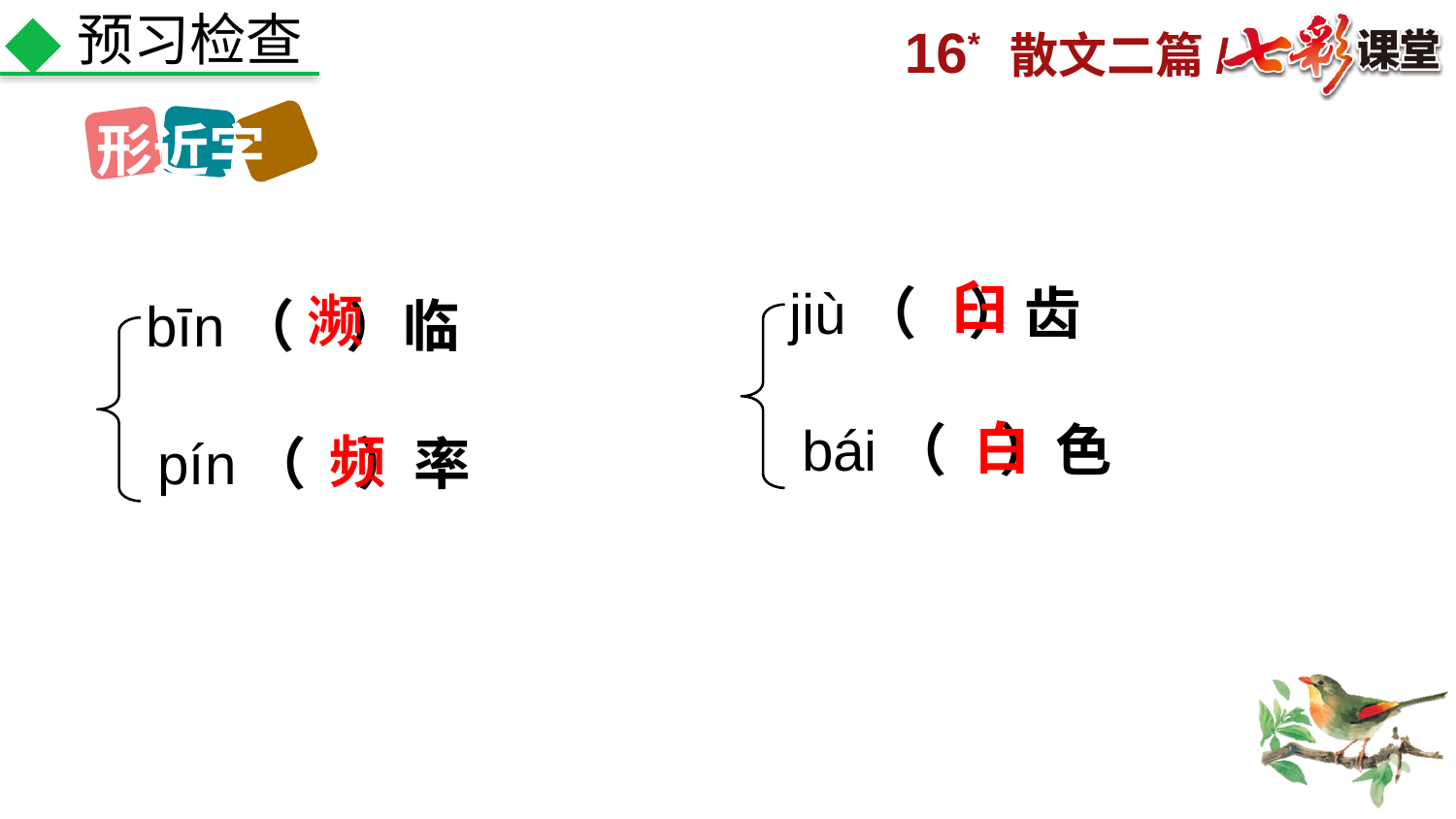

预习检查

形近字

臼
jiù（    ）齿
濒
bīn（    ）临

白
bái（    ）色
频
pín（    ）率